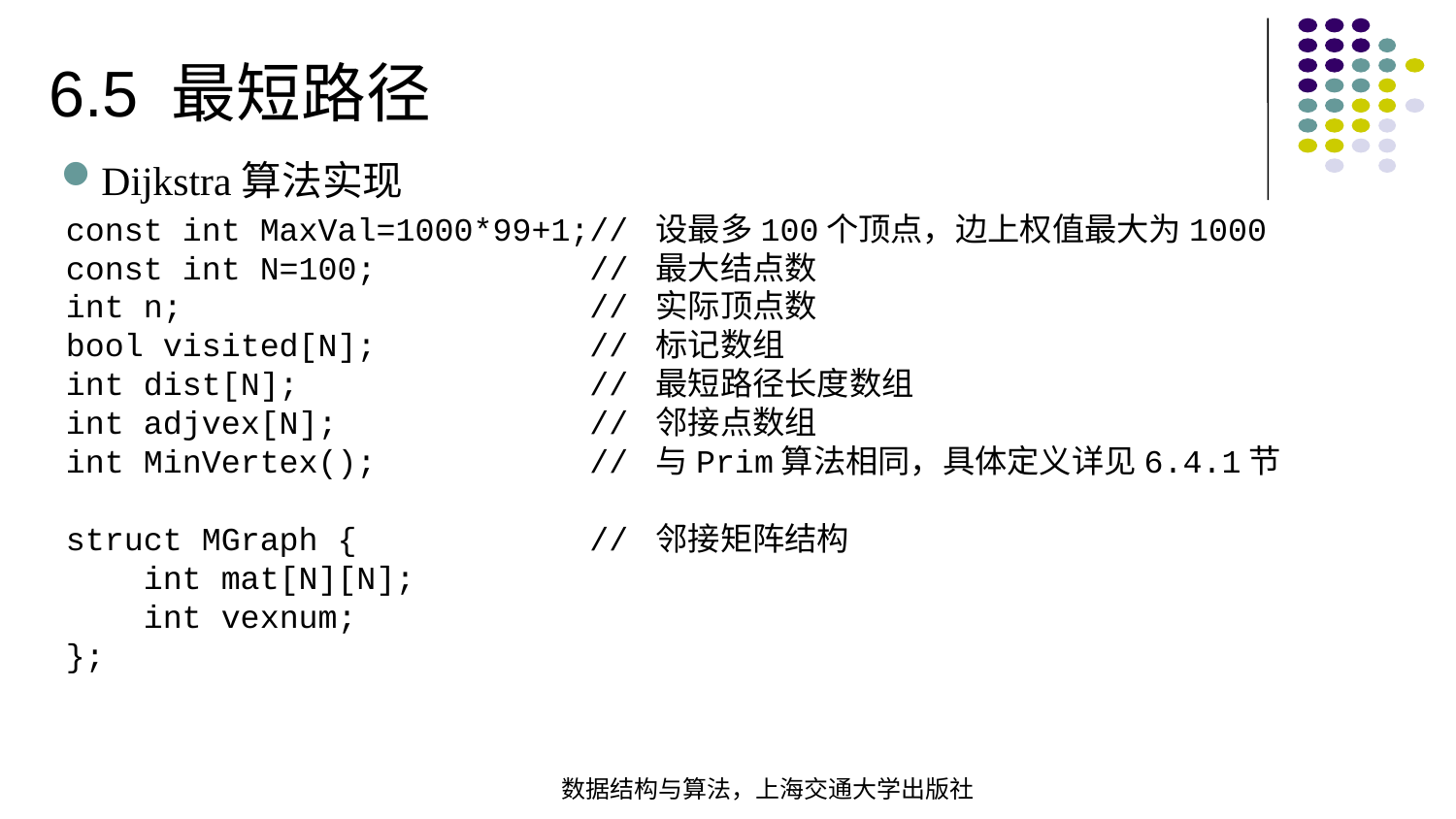

6.5 最短路径
Dijkstra算法实现
const int MaxVal=1000*99+1;// 设最多100个顶点，边上权值最大为1000const int N=100;           // 最大结点数 int n;                     // 实际顶点数 bool visited[N];           // 标记数组 int dist[N];               // 最短路径长度数组 int adjvex[N];             // 邻接点数组 int MinVertex();           // 与Prim算法相同，具体定义详见6.4.1节  struct MGraph {            // 邻接矩阵结构    int mat[N][N];    int vexnum;};